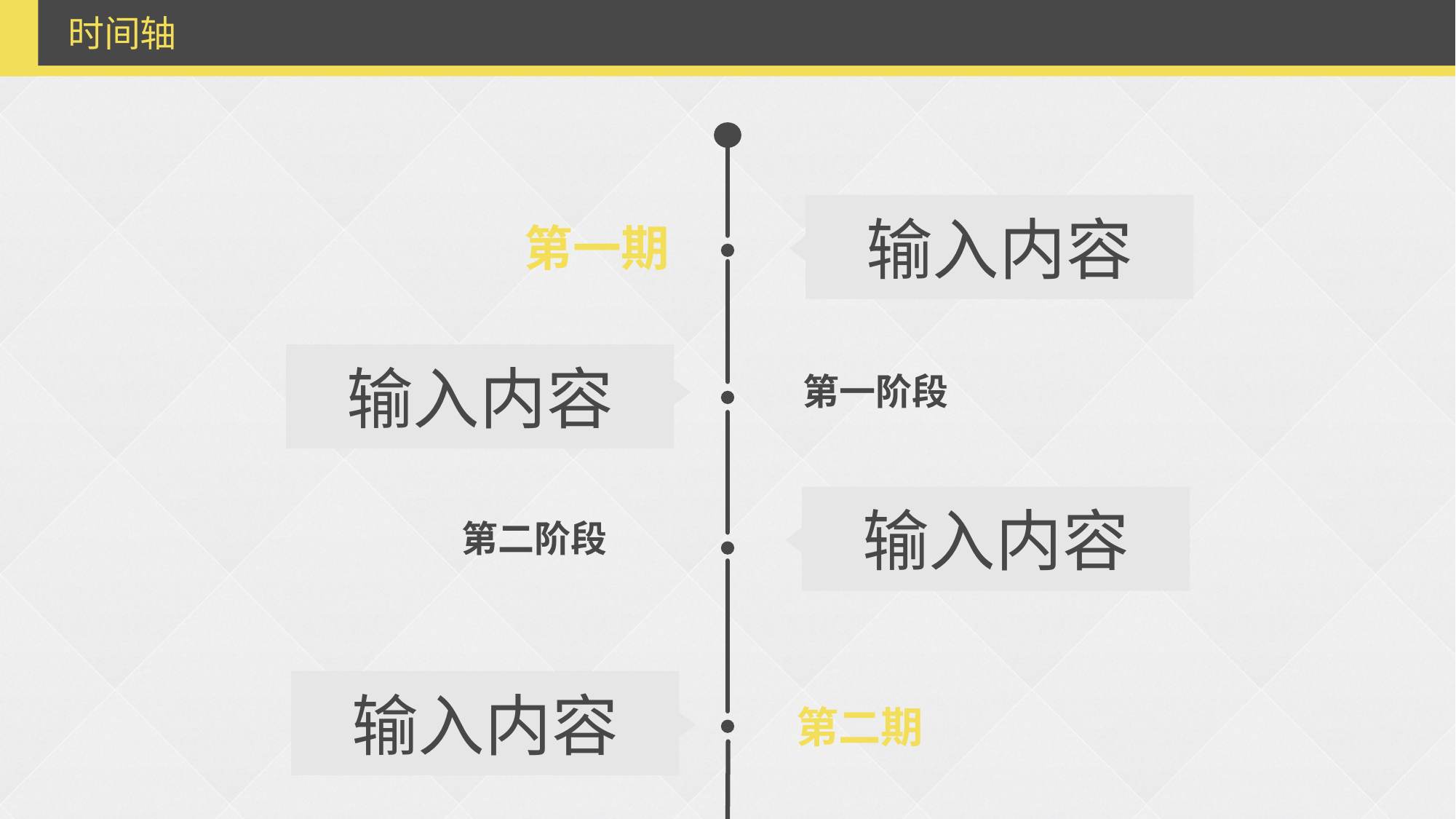

时间轴

输入内容

第一期

输入内容

第一阶段

输入内容

第二阶段

输入内容

第二期